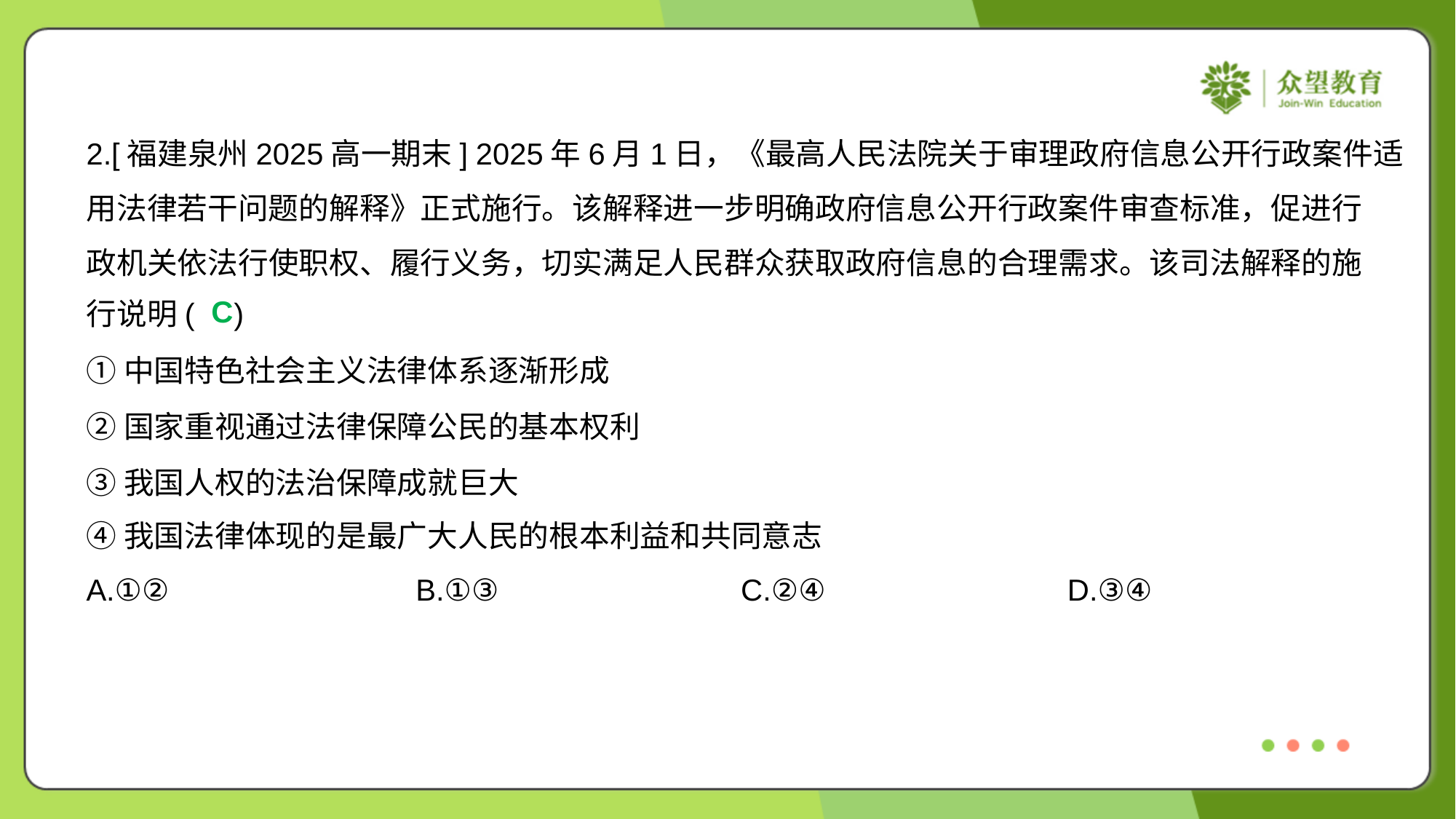

2.[福建泉州2025高一期末] 2025年6月1日，《最高人民法院关于审理政府信息公开行政案件适
用法律若干问题的解释》正式施行。该解释进一步明确政府信息公开行政案件审查标准，促进行
政机关依法行使职权、履行义务，切实满足人民群众获取政府信息的合理需求。该司法解释的施
行说明(     )
C
①中国特色社会主义法律体系逐渐形成
②国家重视通过法律保障公民的基本权利
③我国人权的法治保障成就巨大
④我国法律体现的是最广大人民的根本利益和共同意志
A.①②	B.①③	C.②④	D.③④